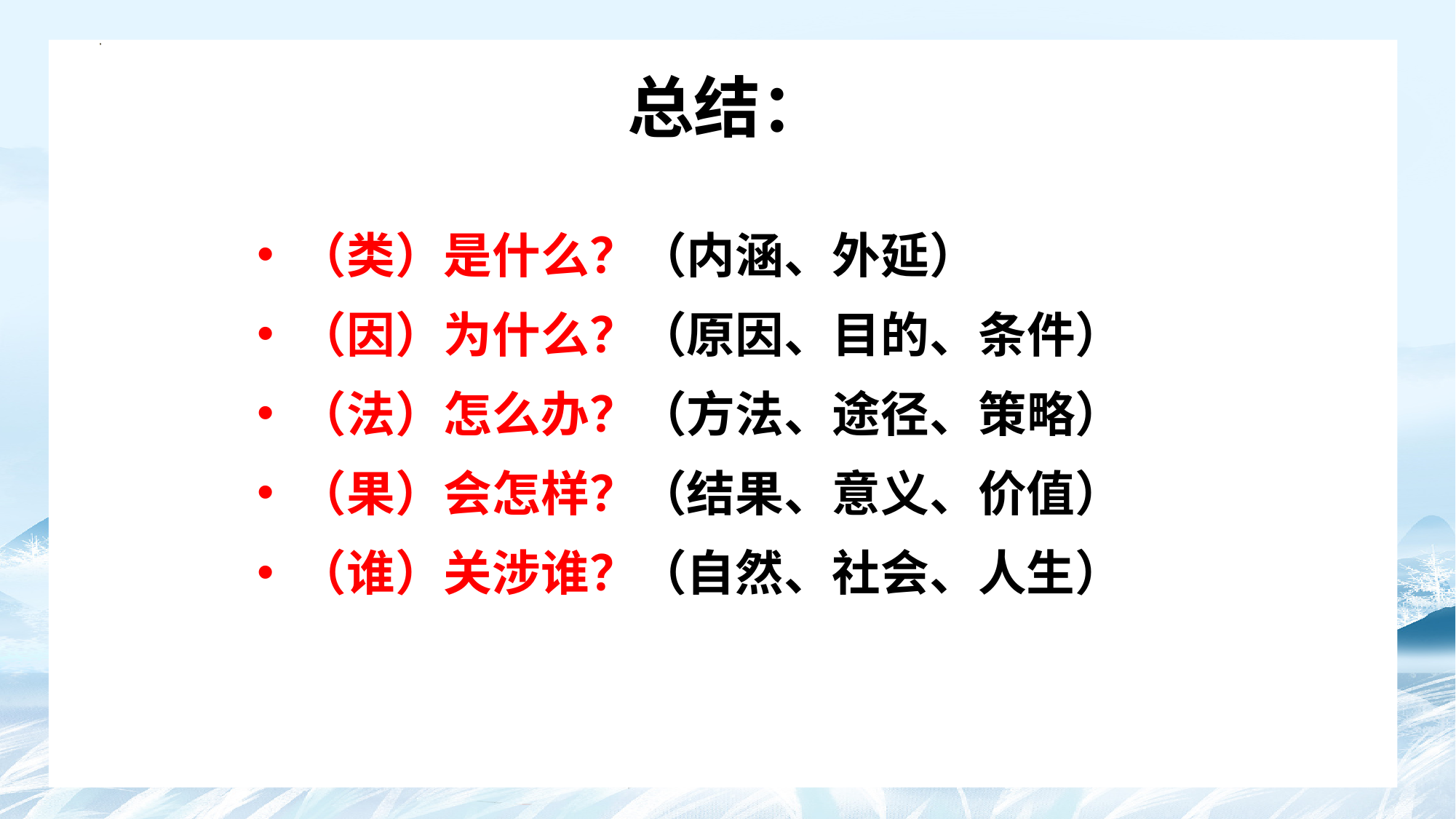

# 总结：
（类）是什么？（内涵、外延）
（因）为什么？（原因、目的、条件）
（法）怎么办？（方法、途径、策略）
（果）会怎样？（结果、意义、价值）
（谁）关涉谁？（自然、社会、人生）